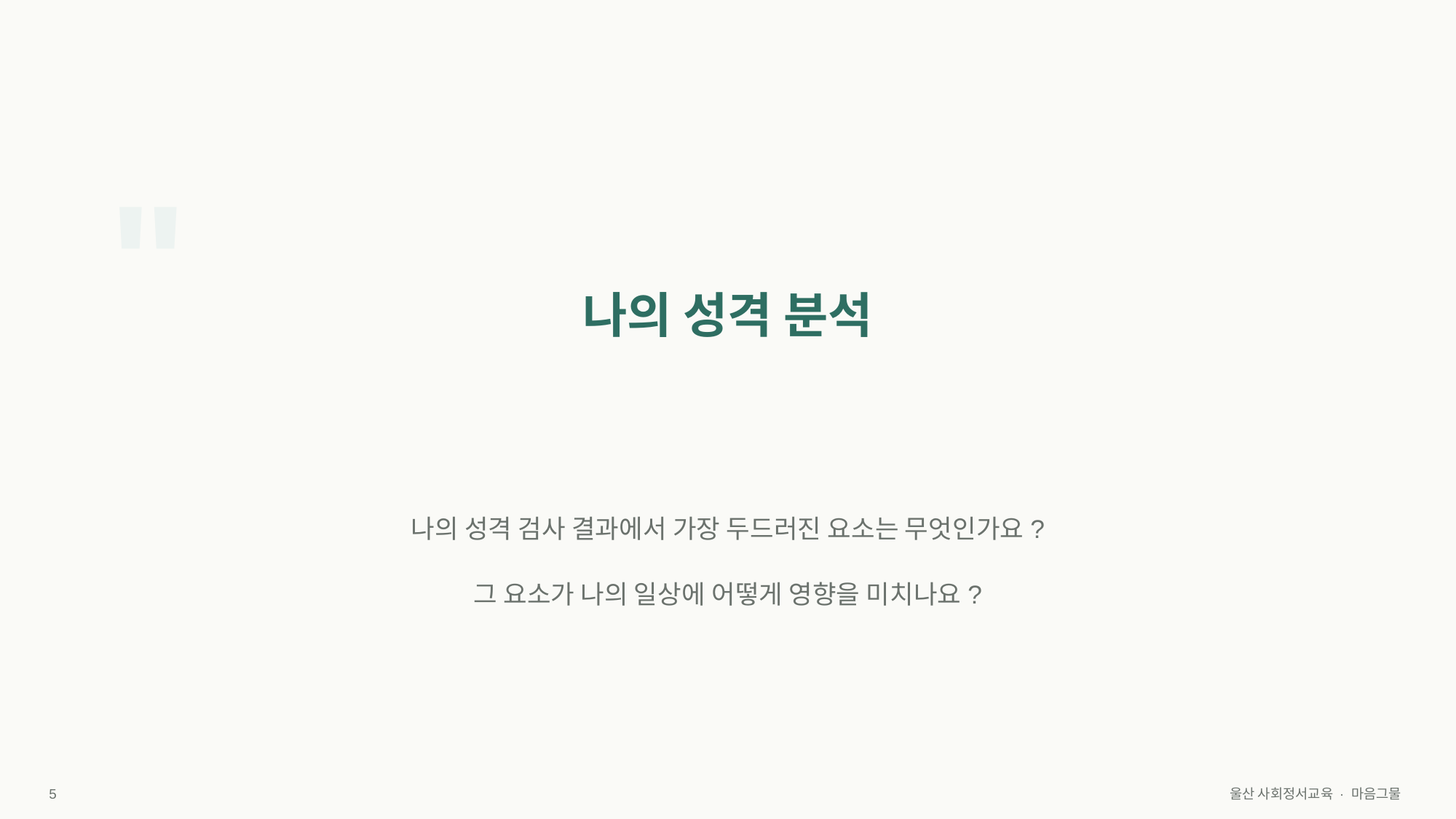

"
나의 성격 분석
나의 성격 검사 결과에서 가장 두드러진 요소는 무엇인가요?
그 요소가 나의 일상에 어떻게 영향을 미치나요?
5
울산 사회정서교육 · 마음그물